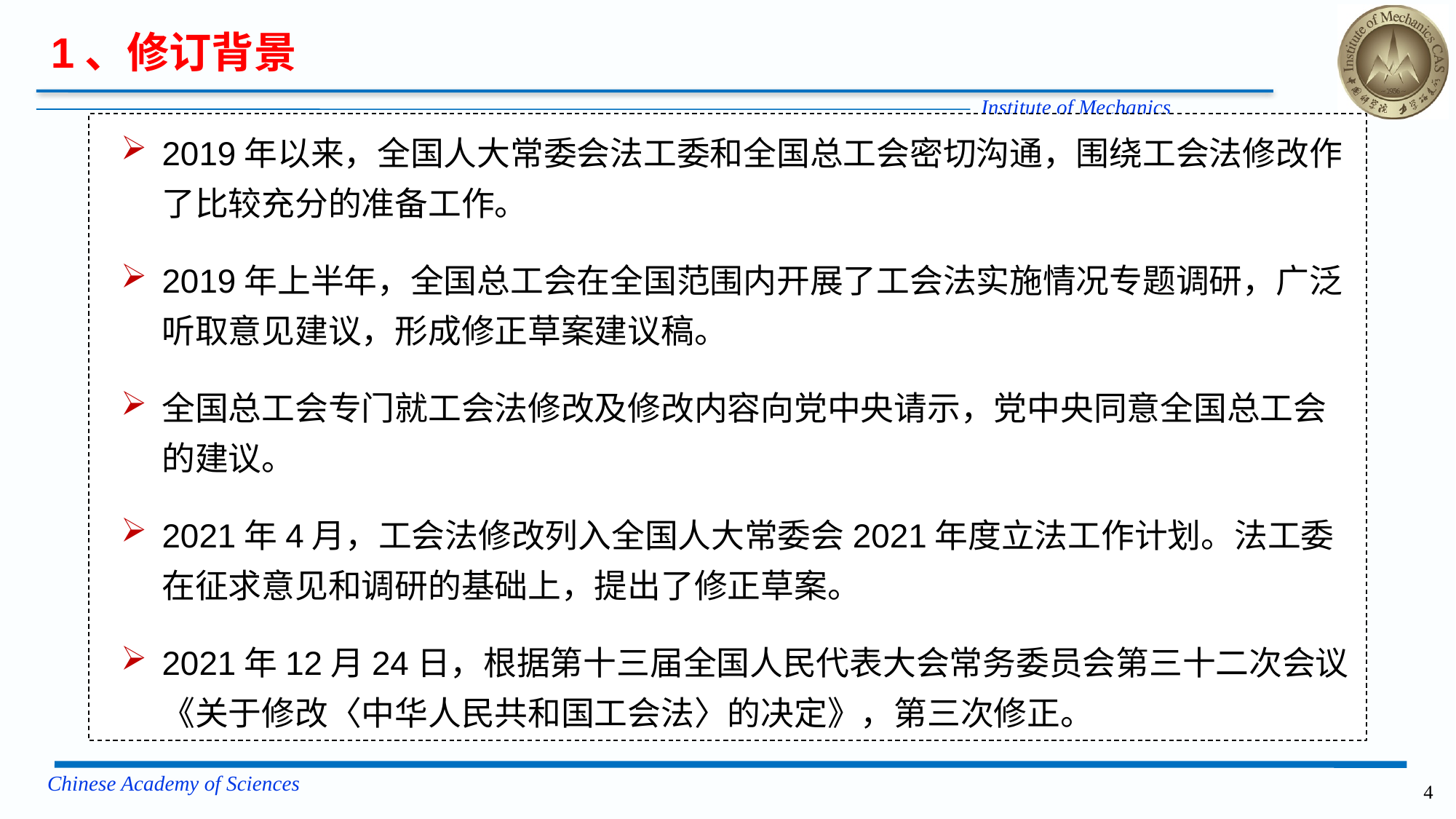

1、修订背景
2019年以来，全国人大常委会法工委和全国总工会密切沟通，围绕工会法修改作了比较充分的准备工作。
2019年上半年，全国总工会在全国范围内开展了工会法实施情况专题调研，广泛听取意见建议，形成修正草案建议稿。
全国总工会专门就工会法修改及修改内容向党中央请示，党中央同意全国总工会的建议。
2021年4月，工会法修改列入全国人大常委会2021年度立法工作计划。法工委在征求意见和调研的基础上，提出了修正草案。
2021年12月24日，根据第十三届全国人民代表大会常务委员会第三十二次会议《关于修改〈中华人民共和国工会法〉的决定》，第三次修正。
4